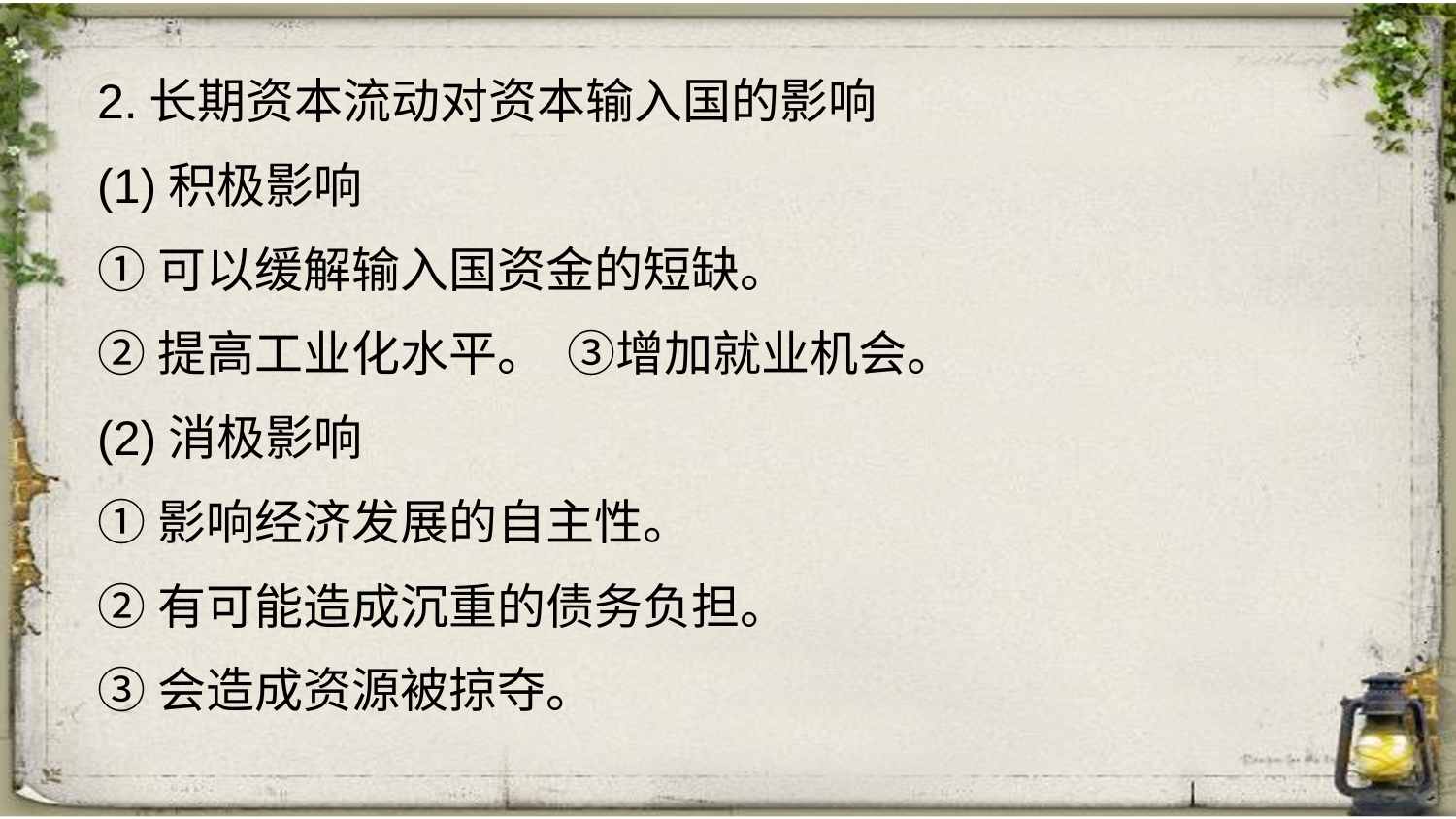

2.长期资本流动对资本输入国的影响
(1)积极影响
①可以缓解输入国资金的短缺。
②提高工业化水平。  ③增加就业机会。
(2)消极影响
①影响经济发展的自主性。
②有可能造成沉重的债务负担。
③会造成资源被掠夺。